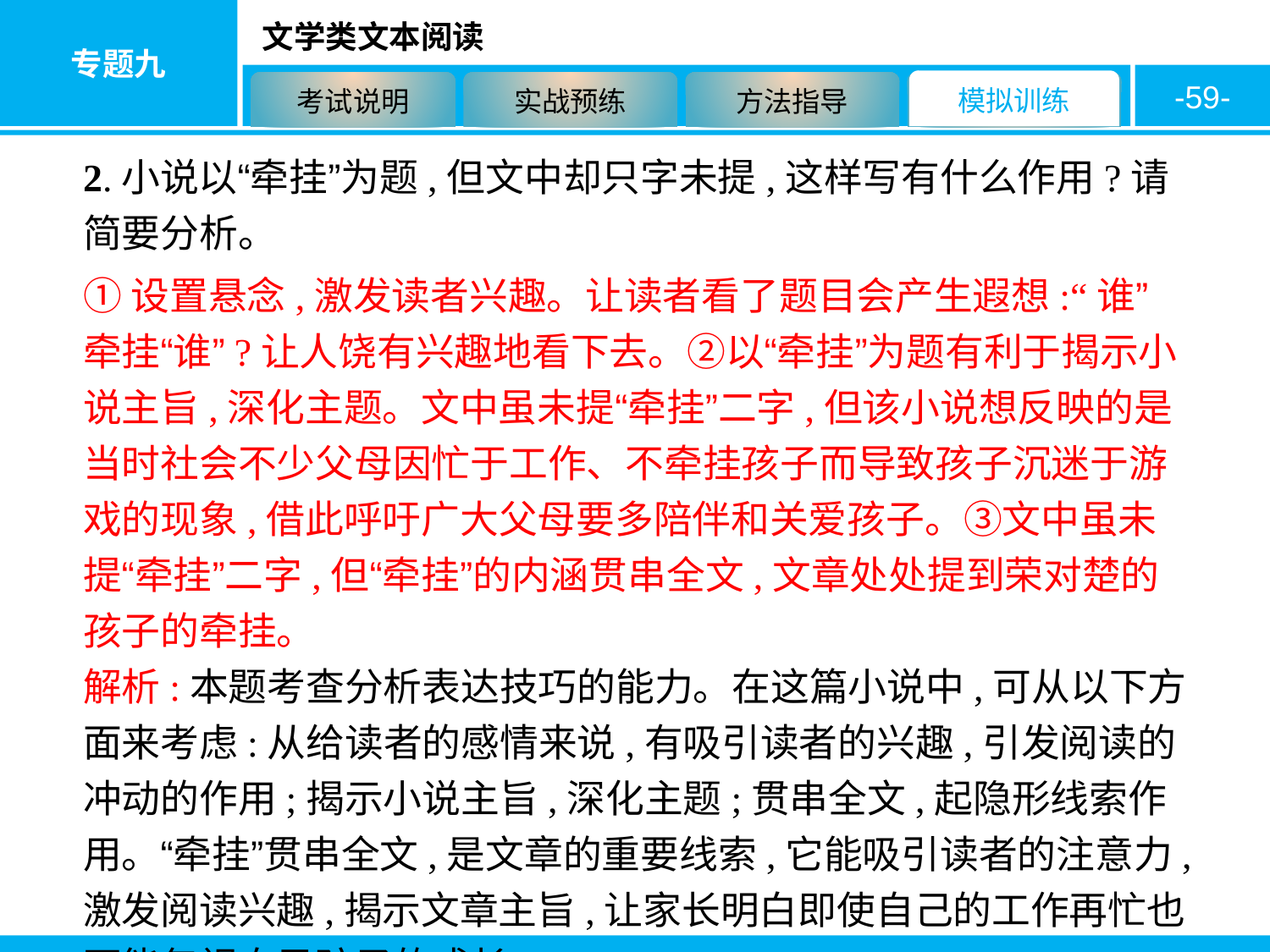

-59-
2.小说以“牵挂”为题,但文中却只字未提,这样写有什么作用?请简要分析。
①设置悬念,激发读者兴趣。让读者看了题目会产生遐想:“谁”牵挂“谁”?让人饶有兴趣地看下去。②以“牵挂”为题有利于揭示小说主旨,深化主题。文中虽未提“牵挂”二字,但该小说想反映的是当时社会不少父母因忙于工作、不牵挂孩子而导致孩子沉迷于游戏的现象,借此呼吁广大父母要多陪伴和关爱孩子。③文中虽未提“牵挂”二字,但“牵挂”的内涵贯串全文,文章处处提到荣对楚的孩子的牵挂。
解析:本题考查分析表达技巧的能力。在这篇小说中,可从以下方面来考虑:从给读者的感情来说,有吸引读者的兴趣,引发阅读的冲动的作用;揭示小说主旨,深化主题;贯串全文,起隐形线索作用。“牵挂”贯串全文,是文章的重要线索,它能吸引读者的注意力,激发阅读兴趣,揭示文章主旨,让家长明白即使自己的工作再忙也不能忽视自己孩子的成长。